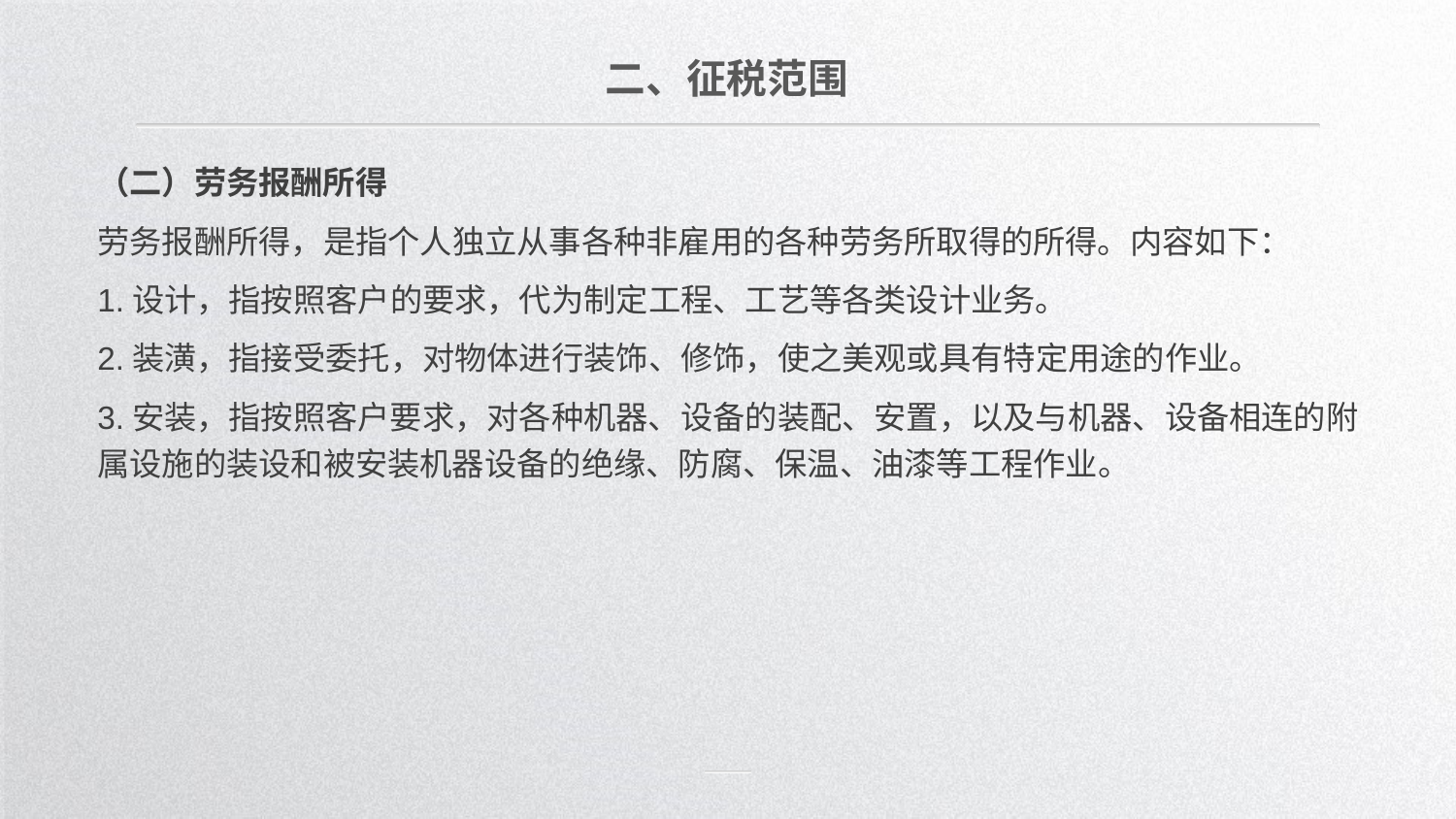

二、征税范围
（二）劳务报酬所得
劳务报酬所得，是指个人独立从事各种非雇用的各种劳务所取得的所得。内容如下：
1.设计，指按照客户的要求，代为制定工程、工艺等各类设计业务。
2.装潢，指接受委托，对物体进行装饰、修饰，使之美观或具有特定用途的作业。
3.安装，指按照客户要求，对各种机器、设备的装配、安置，以及与机器、设备相连的附属设施的装设和被安装机器设备的绝缘、防腐、保温、油漆等工程作业。